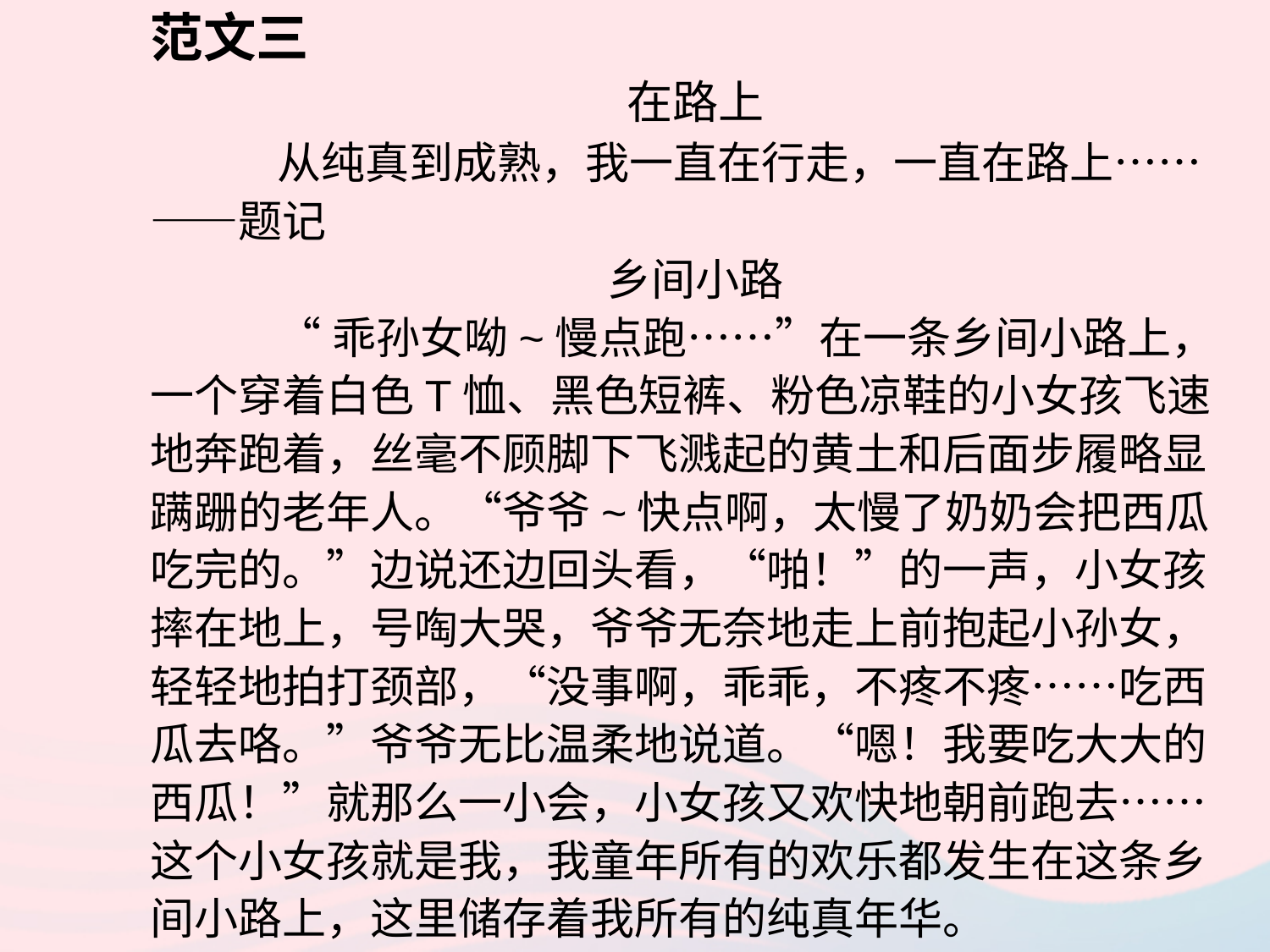

范文三
在路上
	从纯真到成熟，我一直在行走，一直在路上……——题记
乡间小路
	“乖孙女呦~慢点跑……”在一条乡间小路上，一个穿着白色T恤、黑色短裤、粉色凉鞋的小女孩飞速地奔跑着，丝毫不顾脚下飞溅起的黄土和后面步履略显蹒跚的老年人。“爷爷~快点啊，太慢了奶奶会把西瓜吃完的。”边说还边回头看，“啪！”的一声，小女孩摔在地上，号啕大哭，爷爷无奈地走上前抱起小孙女，轻轻地拍打颈部，“没事啊，乖乖，不疼不疼……吃西瓜去咯。”爷爷无比温柔地说道。“嗯！我要吃大大的西瓜！”就那么一小会，小女孩又欢快地朝前跑去……这个小女孩就是我，我童年所有的欢乐都发生在这条乡间小路上，这里储存着我所有的纯真年华。